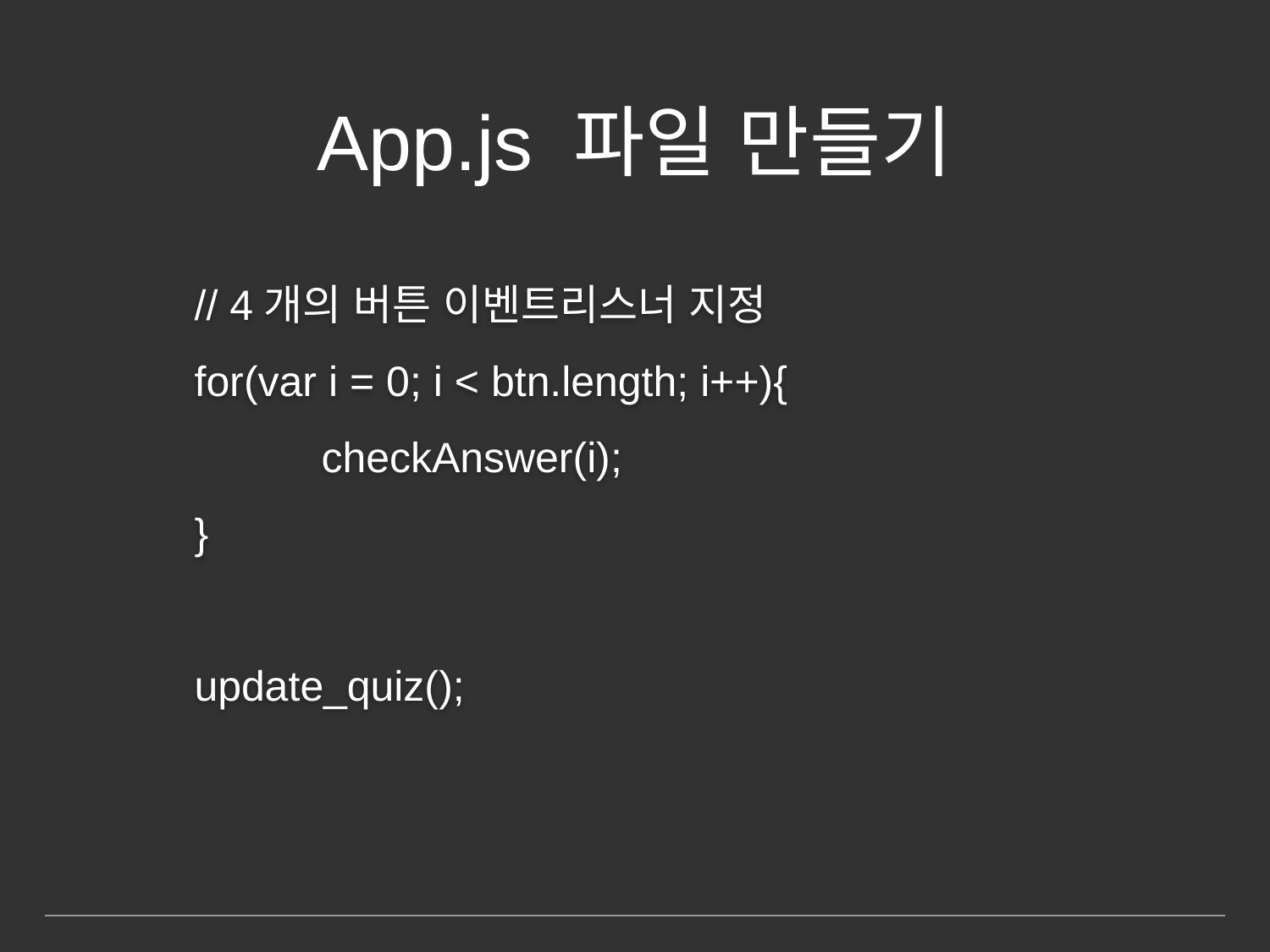

# App.js 파일 만들기
	// 4개의 버튼 이벤트리스너 지정
	for(var i = 0; i < btn.length; i++){
		checkAnswer(i);
	}

	update_quiz();